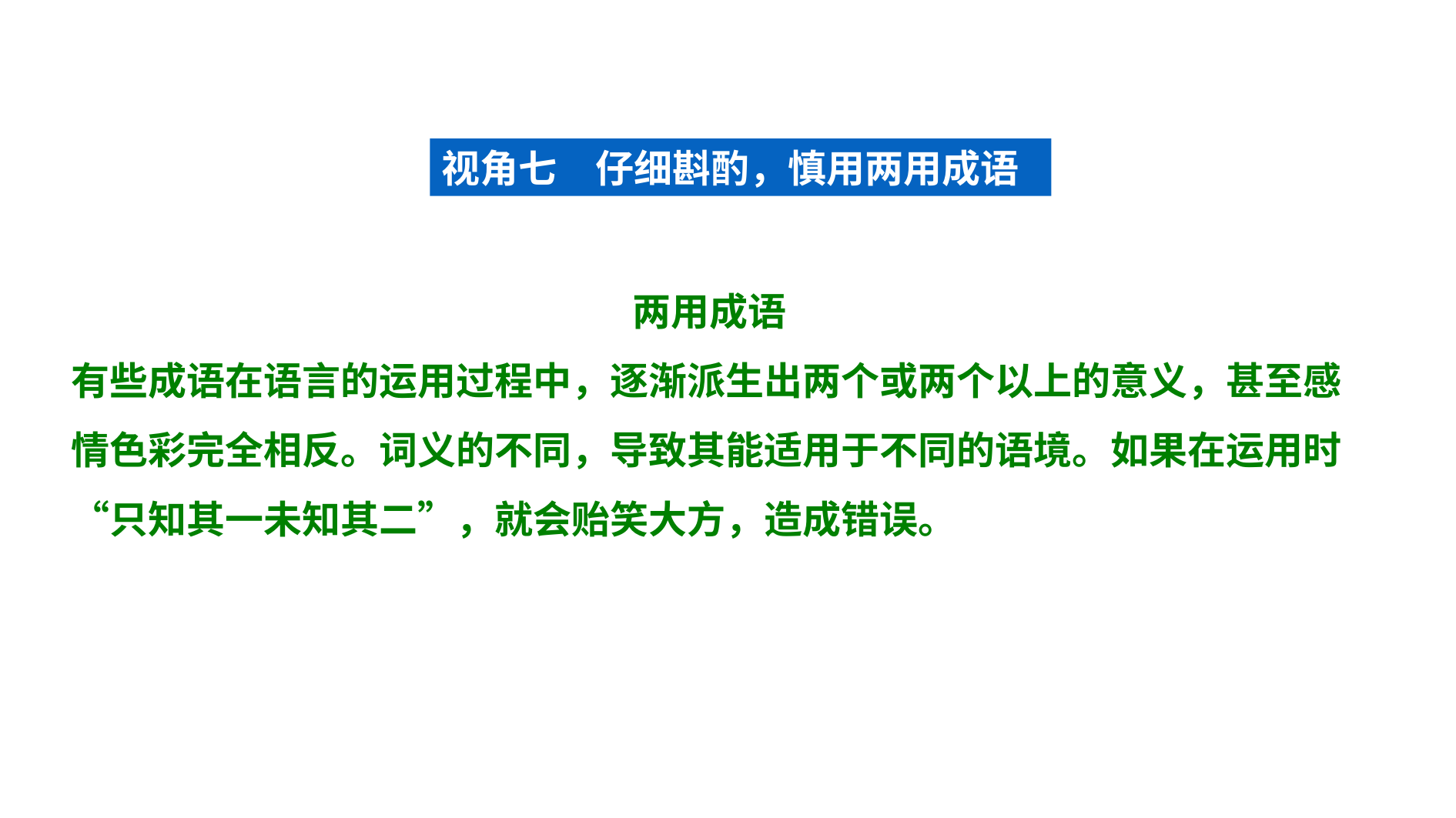

视角七　仔细斟酌，慎用两用成语
两用成语
有些成语在语言的运用过程中，逐渐派生出两个或两个以上的意义，甚至感情色彩完全相反。词义的不同，导致其能适用于不同的语境。如果在运用时“只知其一未知其二”，就会贻笑大方，造成错误。